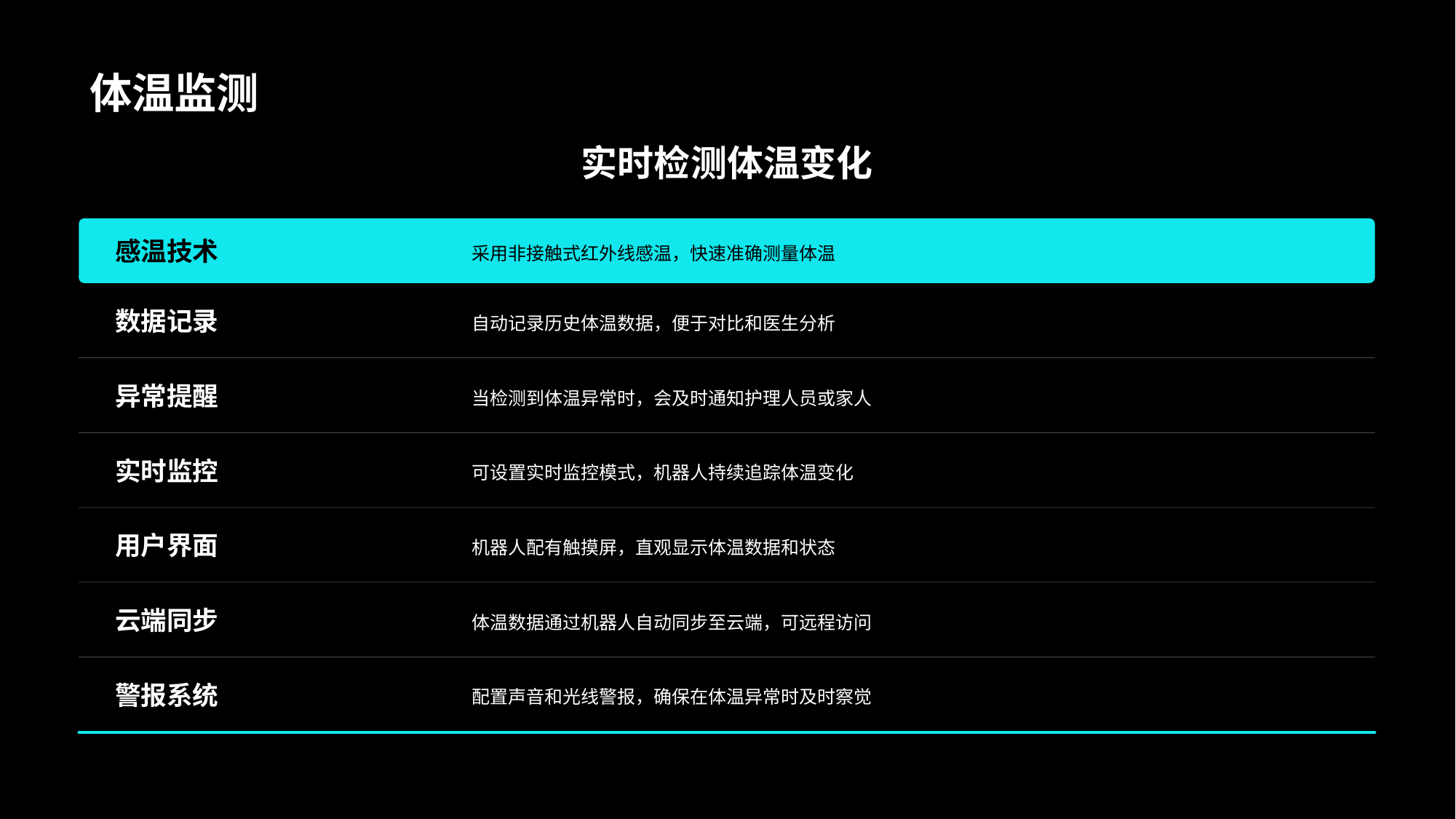

# 体温监测
实时检测体温变化

感温技术
采用非接触式红外线感温，快速准确测量体温
数据记录
自动记录历史体温数据，便于对比和医生分析
异常提醒
当检测到体温异常时，会及时通知护理人员或家人
实时监控
可设置实时监控模式，机器人持续追踪体温变化
用户界面
机器人配有触摸屏，直观显示体温数据和状态
云端同步
体温数据通过机器人自动同步至云端，可远程访问
警报系统
配置声音和光线警报，确保在体温异常时及时察觉